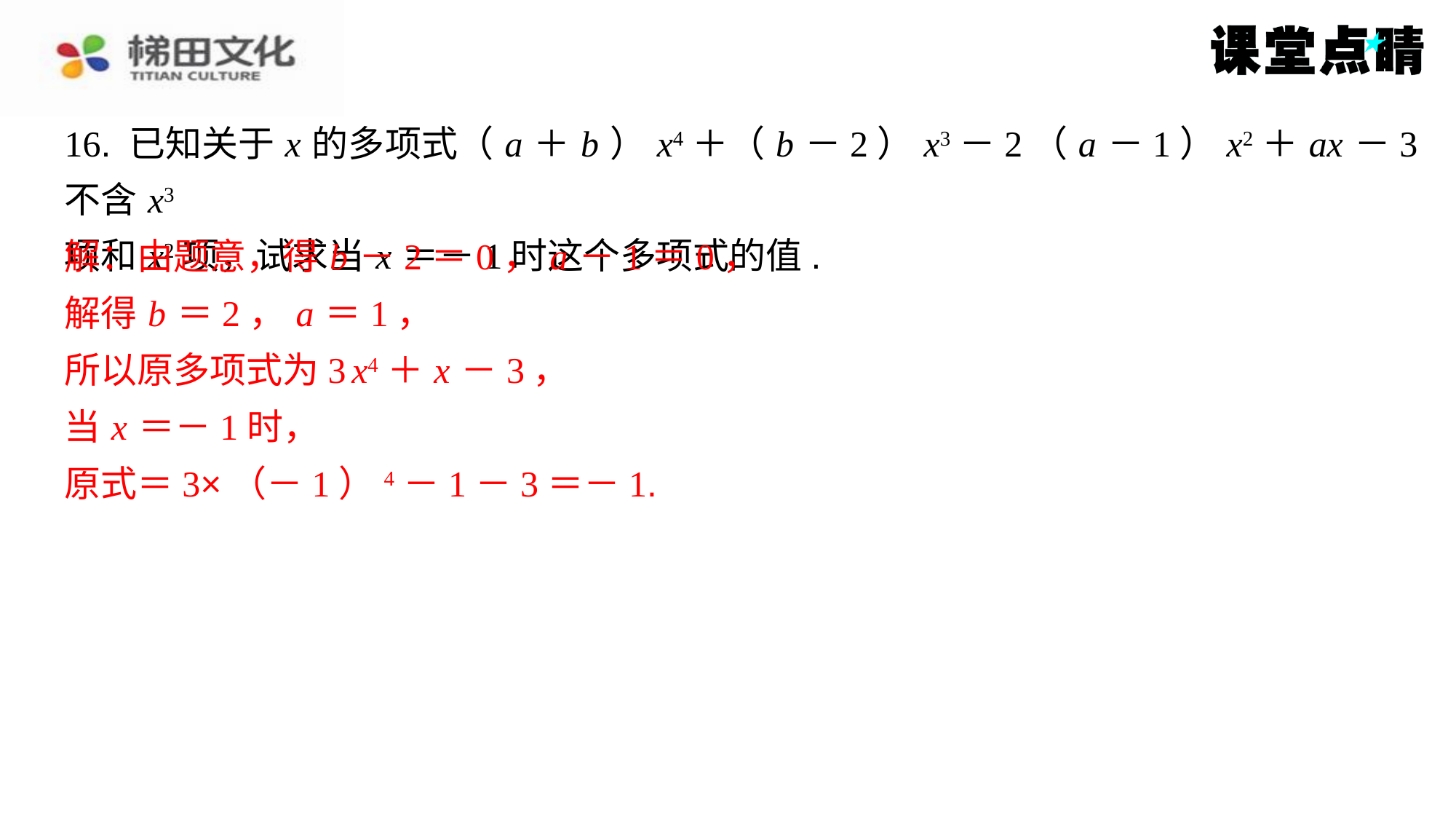

16. 已知关于 x 的多项式（ a ＋ b ） x4＋（ b －2） x3－2（ a －1） x2＋ ax －3不含 x3
项和 x2项，试求当 x ＝－1时这个多项式的值.
解：由题意，得 b －2＝0， a －1＝0，
解得 b ＝2， a ＝1，
所以原多项式为3 x4＋ x －3，
当 x ＝－1时，
原式＝3×（－1）4－1－3＝－1.
解：由题意，得 b －2＝0， a －1＝0，
解得 b ＝2， a ＝1，
所以原多项式为3 x4＋ x －3，
当 x ＝－1时，
原式＝3×（－1）4－1－3＝－1.